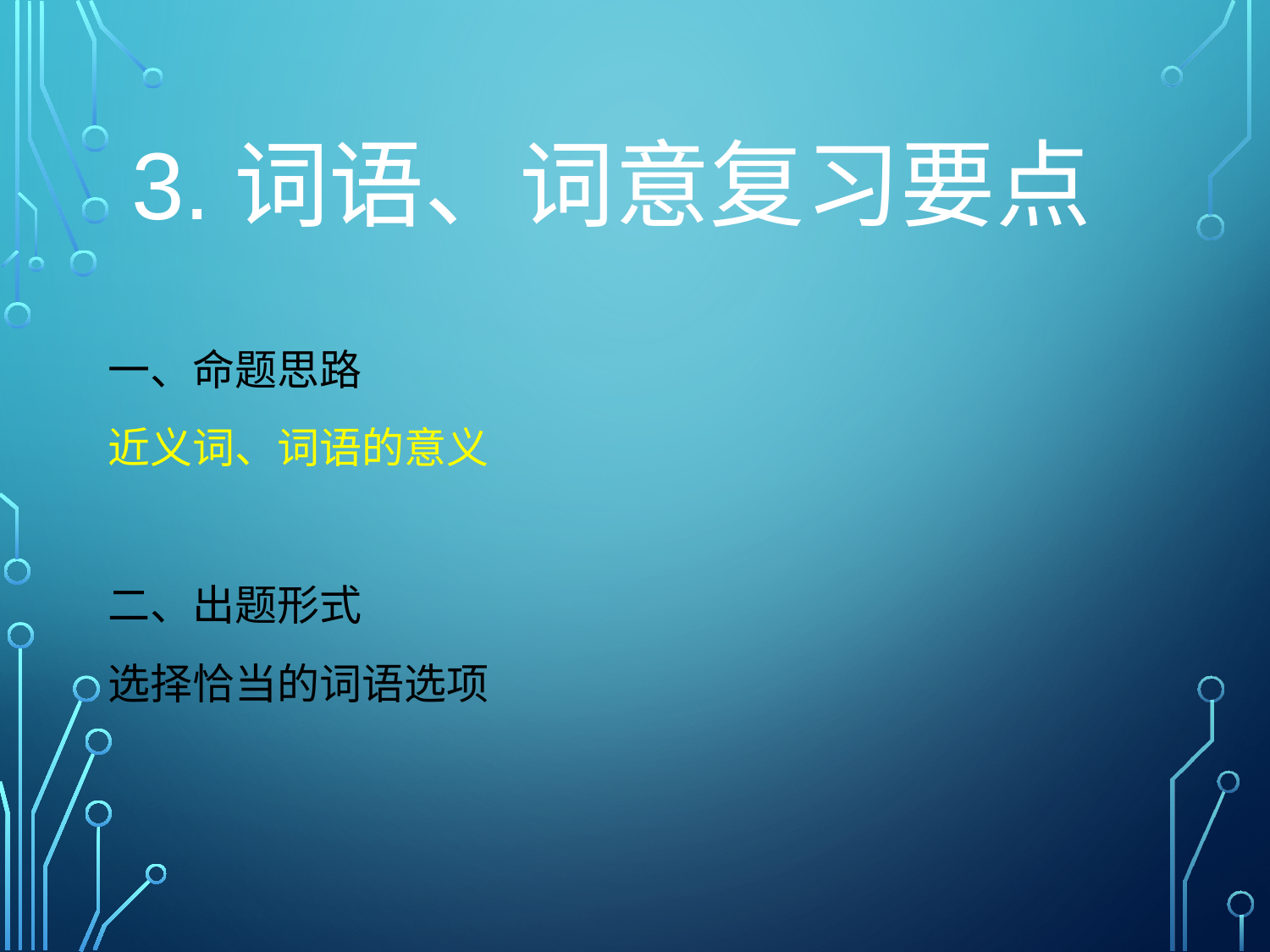

# 3.词语、词意复习要点
一、命题思路
近义词、词语的意义

二、出题形式
选择恰当的词语选项